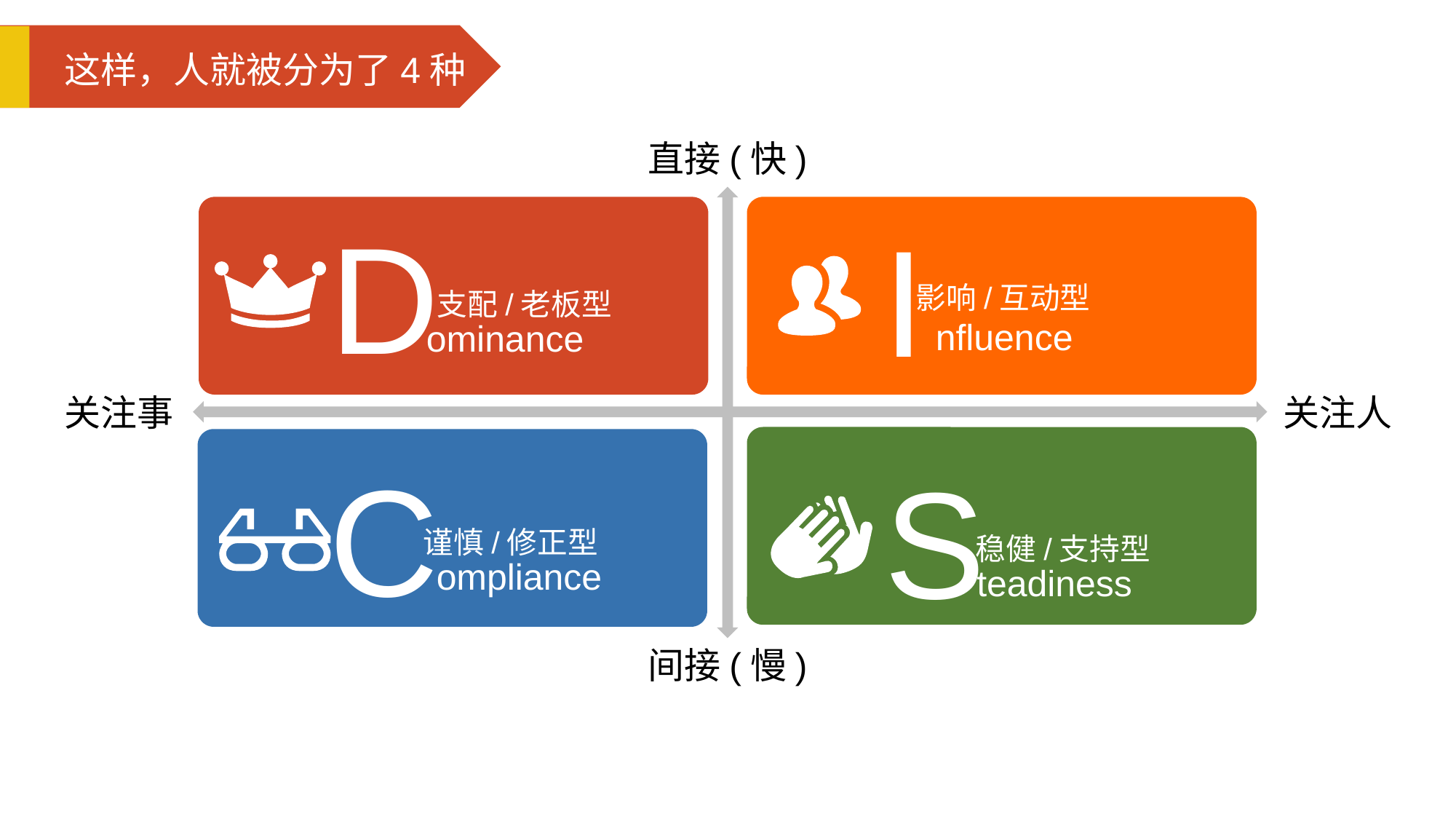

这样，人就被分为了4种

直接(快)

间接(慢)

D
支配/老板型
ominance

I
影响/互动型
nfluence

关注事
关注人

S
稳健/支持型
teadiness

C
谨慎/修正型
ompliance